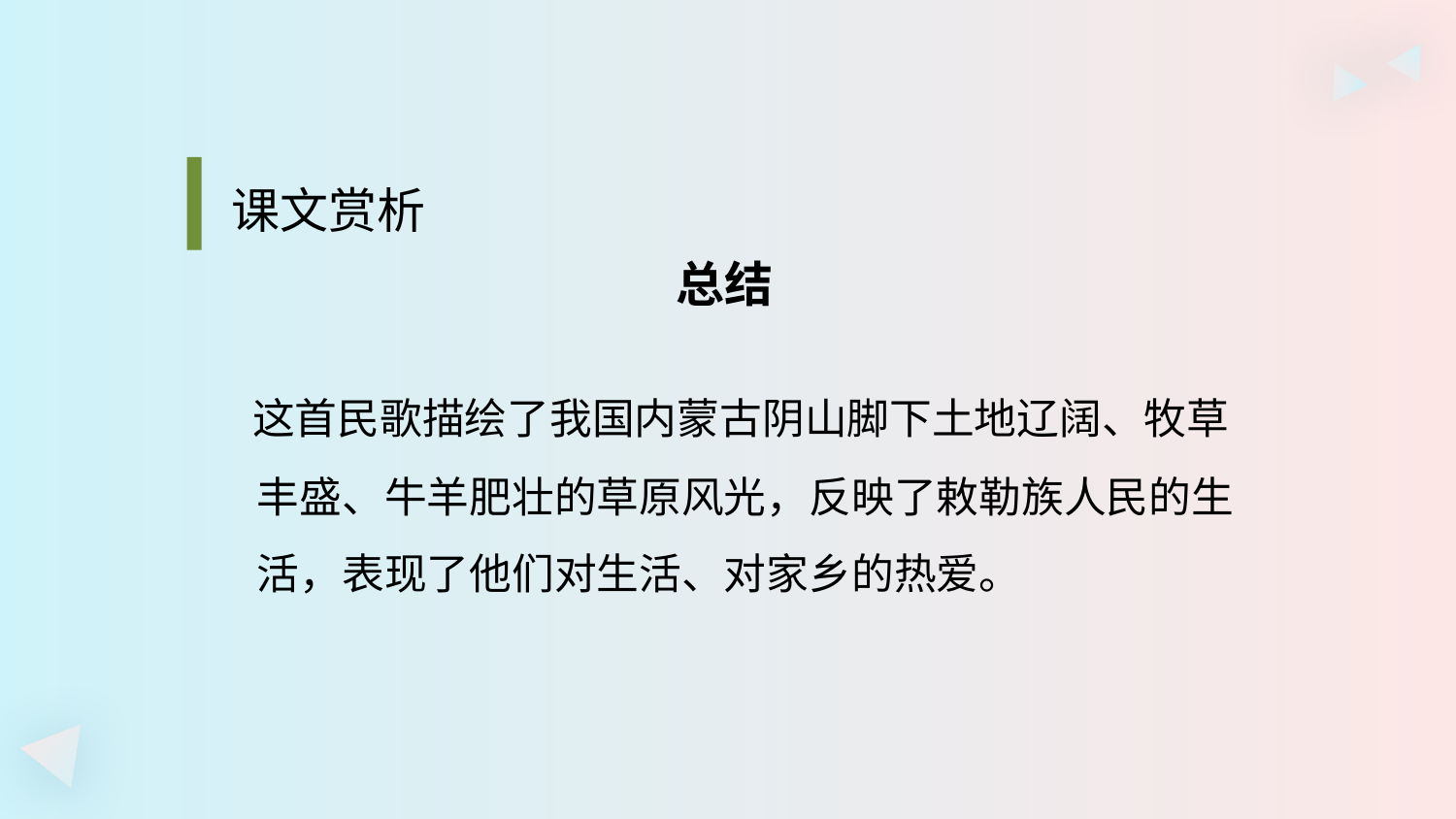

#

课文赏析
总结
   这首民歌描绘了我国内蒙古阴山脚下土地辽阔、牧草丰盛、牛羊肥壮的草原风光，反映了敕勒族人民的生活，表现了他们对生活、对家乡的热爱。